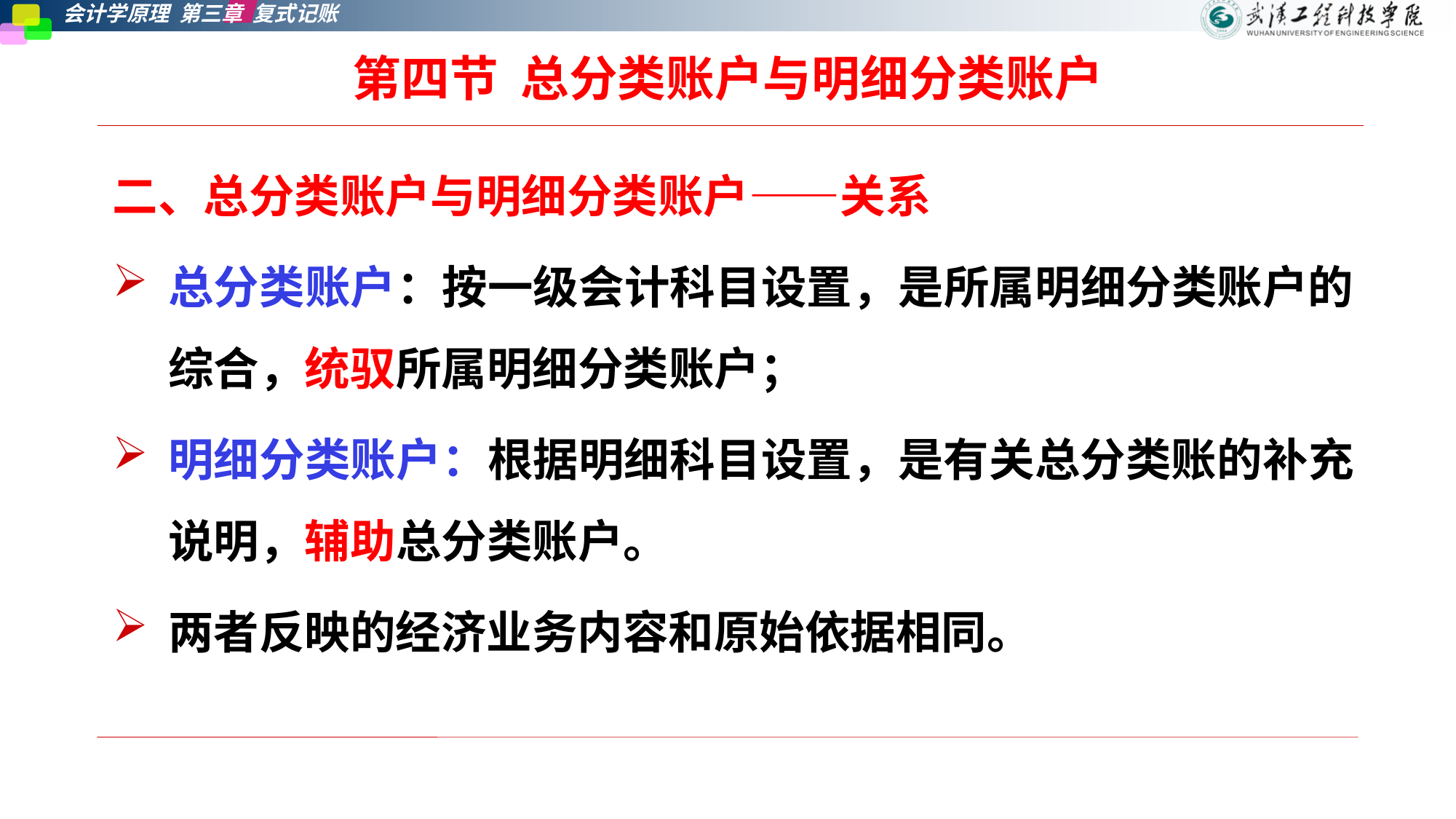

# 第四节  总分类账户与明细分类账户
二、总分类账户与明细分类账户——关系
总分类账户：按一级会计科目设置，是所属明细分类账户的综合，统驭所属明细分类账户；
明细分类账户：根据明细科目设置，是有关总分类账的补充说明，辅助总分类账户。
两者反映的经济业务内容和原始依据相同。